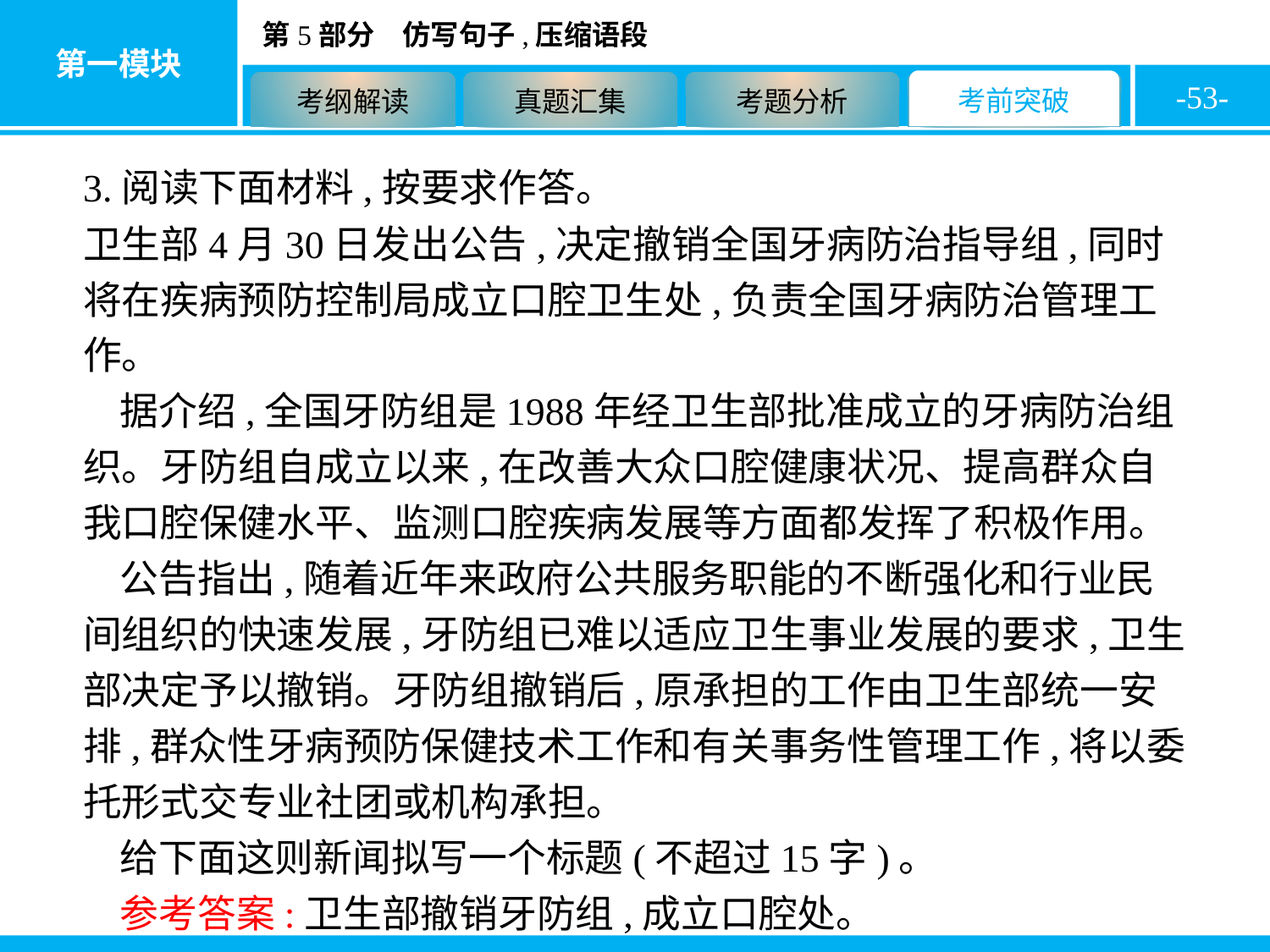

-53-
3.阅读下面材料,按要求作答。
卫生部4月30日发出公告,决定撤销全国牙病防治指导组,同时将在疾病预防控制局成立口腔卫生处,负责全国牙病防治管理工作。
据介绍,全国牙防组是1988年经卫生部批准成立的牙病防治组织。牙防组自成立以来,在改善大众口腔健康状况、提高群众自我口腔保健水平、监测口腔疾病发展等方面都发挥了积极作用。
公告指出,随着近年来政府公共服务职能的不断强化和行业民间组织的快速发展,牙防组已难以适应卫生事业发展的要求,卫生部决定予以撤销。牙防组撤销后,原承担的工作由卫生部统一安排,群众性牙病预防保健技术工作和有关事务性管理工作,将以委托形式交专业社团或机构承担。
给下面这则新闻拟写一个标题(不超过15字)。
参考答案:卫生部撤销牙防组,成立口腔处。